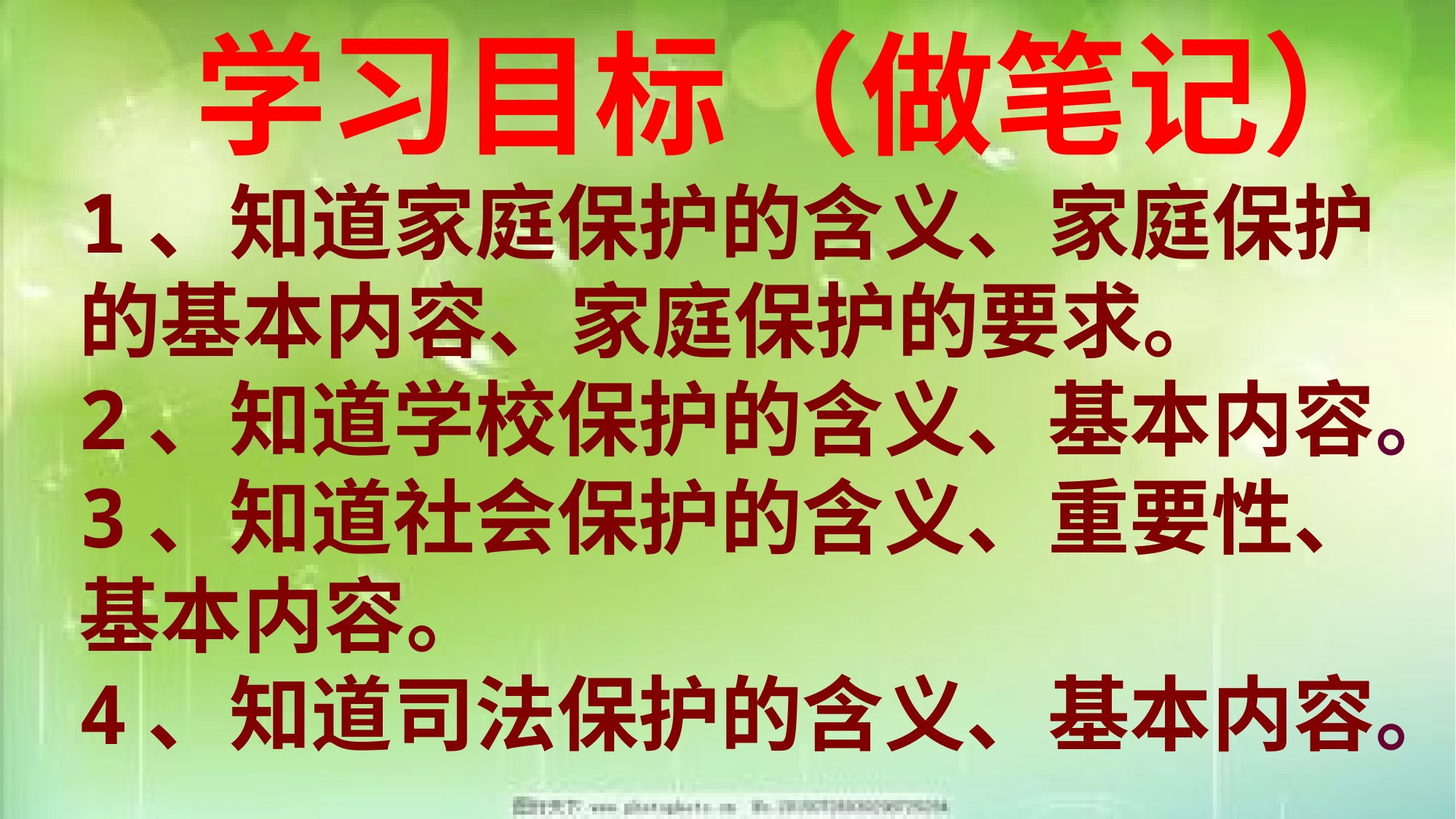

# 学习目标（做笔记）
1、知道家庭保护的含义、家庭保护的基本内容、家庭保护的要求。
2、知道学校保护的含义、基本内容。3、知道社会保护的含义、重要性、基本内容。
4、知道司法保护的含义、基本内容。